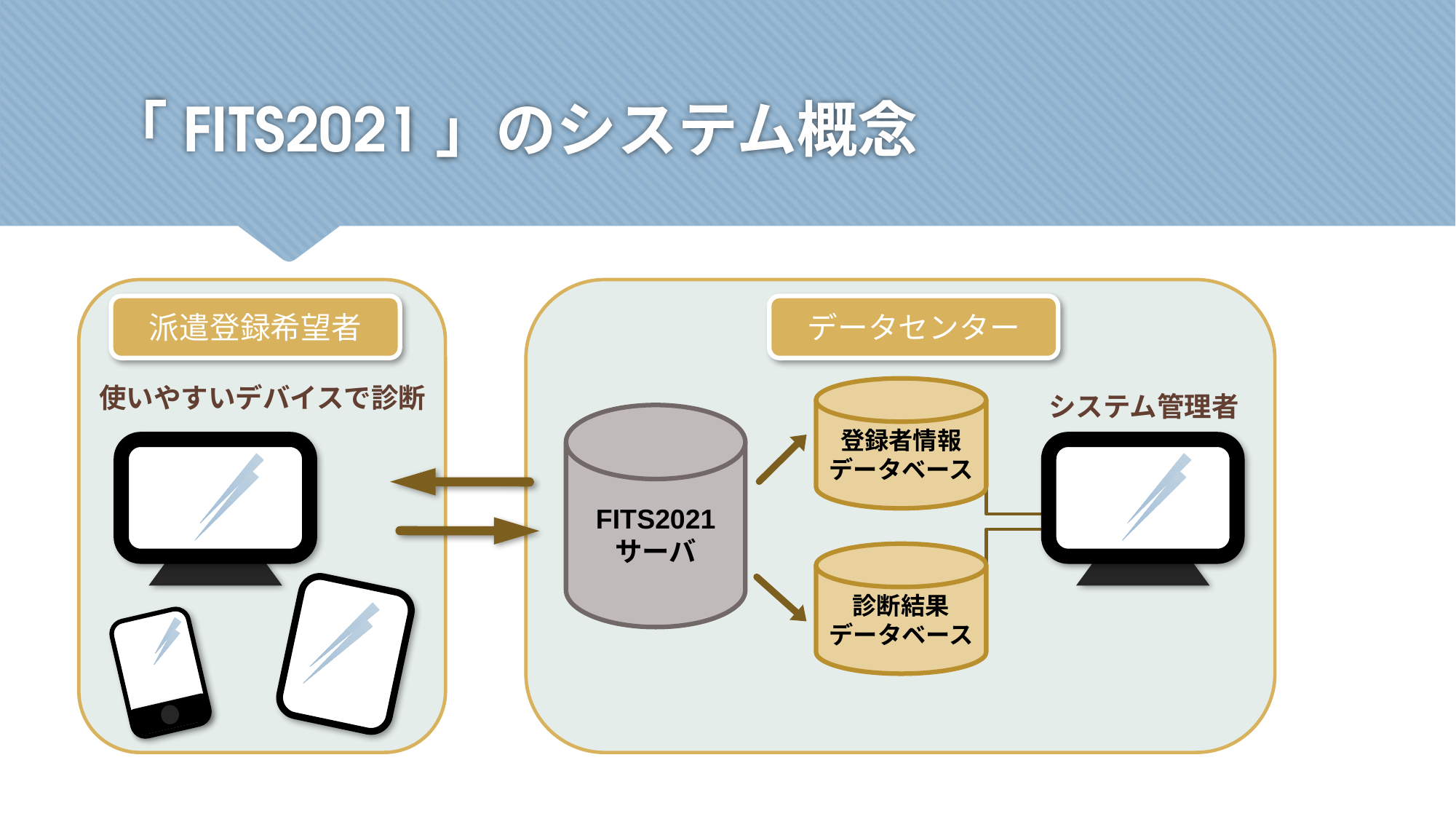

# 「FITS2021」のシステム概念

派遣登録希望者
データセンター
使いやすいデバイスで診断
登録者情報データベース
システム管理者
FITS2021
サーバ

診断結果
データベース